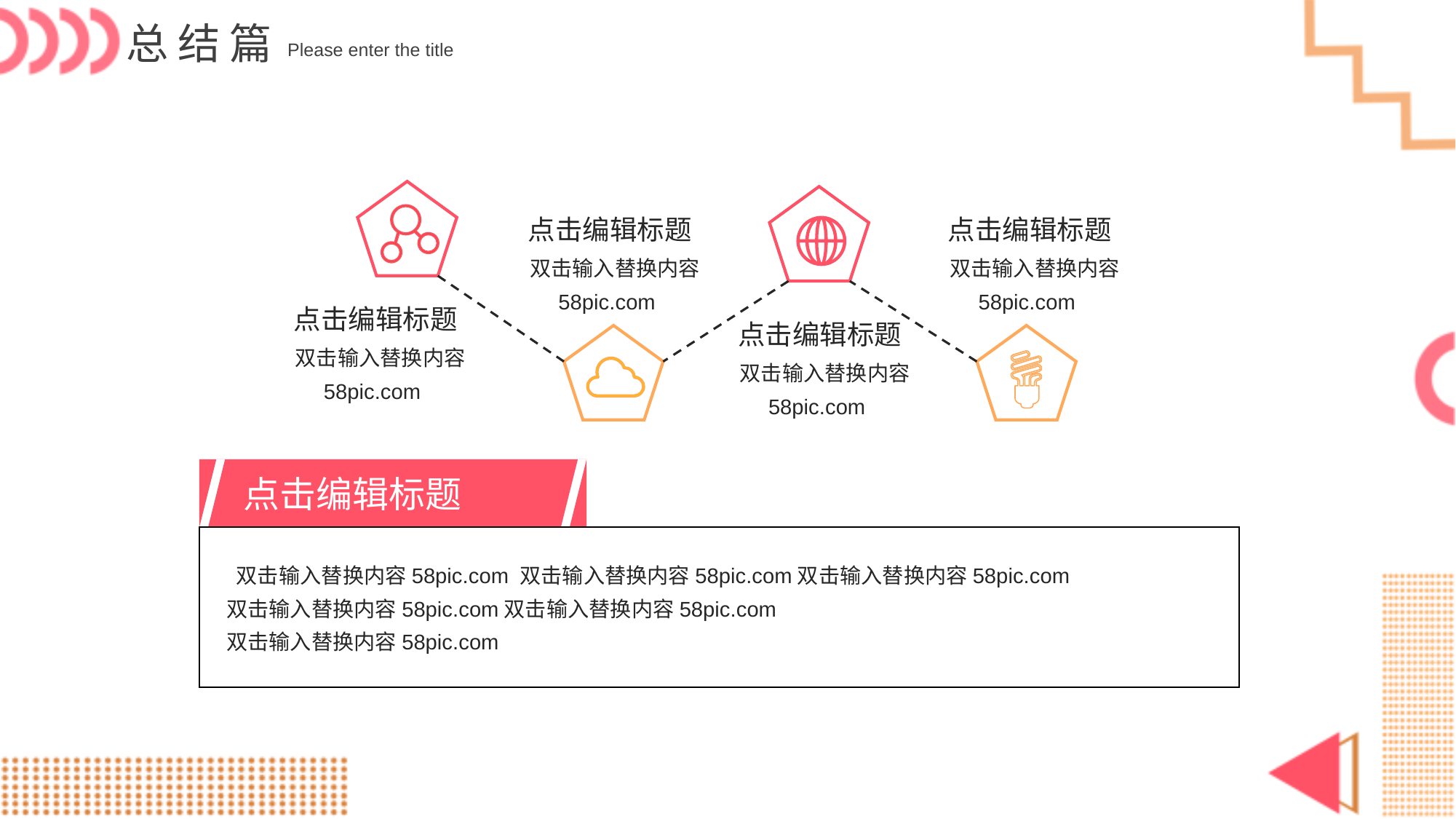

总结篇
Please enter the title

点击编辑标题
点击编辑标题

 双击输入替换内容
58pic.com
 双击输入替换内容
58pic.com
点击编辑标题
点击编辑标题

 双击输入替换内容
58pic.com
 双击输入替换内容
58pic.com

   点击编辑标题

 双击输入替换内容58pic.com 双击输入替换内容58pic.com双击输入替换内容58pic.com
双击输入替换内容58pic.com双击输入替换内容58pic.com
双击输入替换内容58pic.com